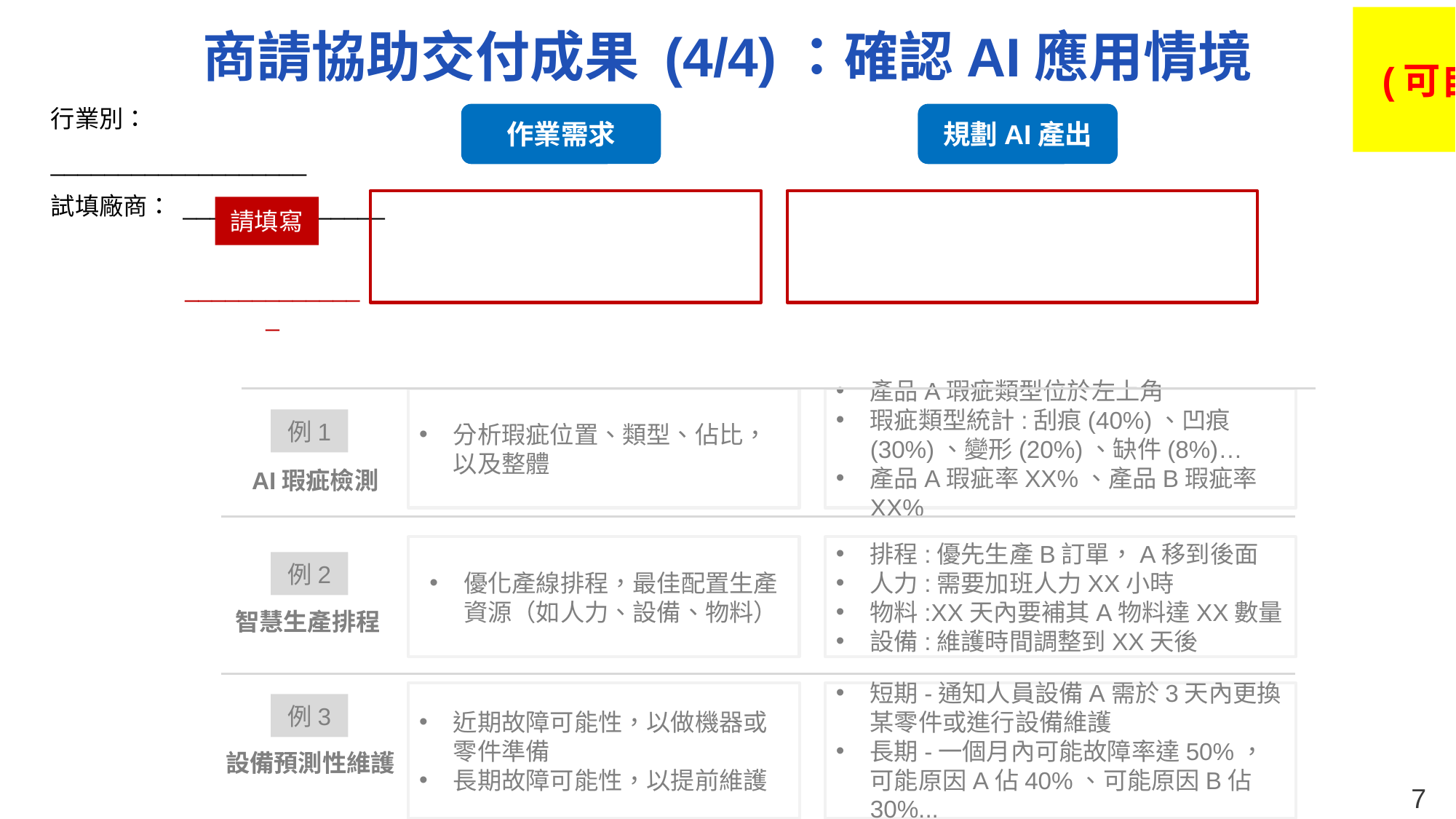

請填寫本頁
(可自行增列,但請勿修改格式)
商請協助交付成果 (4/4)：確認AI應用情境
行業別：___________________
試填廠商： _______________
作業需求
規劃AI產出

請填寫
______________
分析瑕疵位置、類型、佔比，以及整體
產品A瑕疵類型位於左上角
瑕疵類型統計:刮痕(40%)、凹痕(30%)、變形(20%)、缺件(8%)…
產品A瑕疵率XX%、產品B瑕疵率XX%
例1
AI瑕疵檢測
優化產線排程，最佳配置生產資源（如人力、設備、物料）
排程:優先生產B訂單，A移到後面
人力:需要加班人力XX小時
物料:XX天內要補其A物料達XX數量
設備:維護時間調整到XX天後
例2
智慧生產排程
近期故障可能性，以做機器或零件準備
長期故障可能性，以提前維護
短期-通知人員設備A需於3天內更換某零件或進行設備維護
長期-一個月內可能故障率達50%，可能原因A佔40%、可能原因B佔30%...
例3
設備預測性維護
7